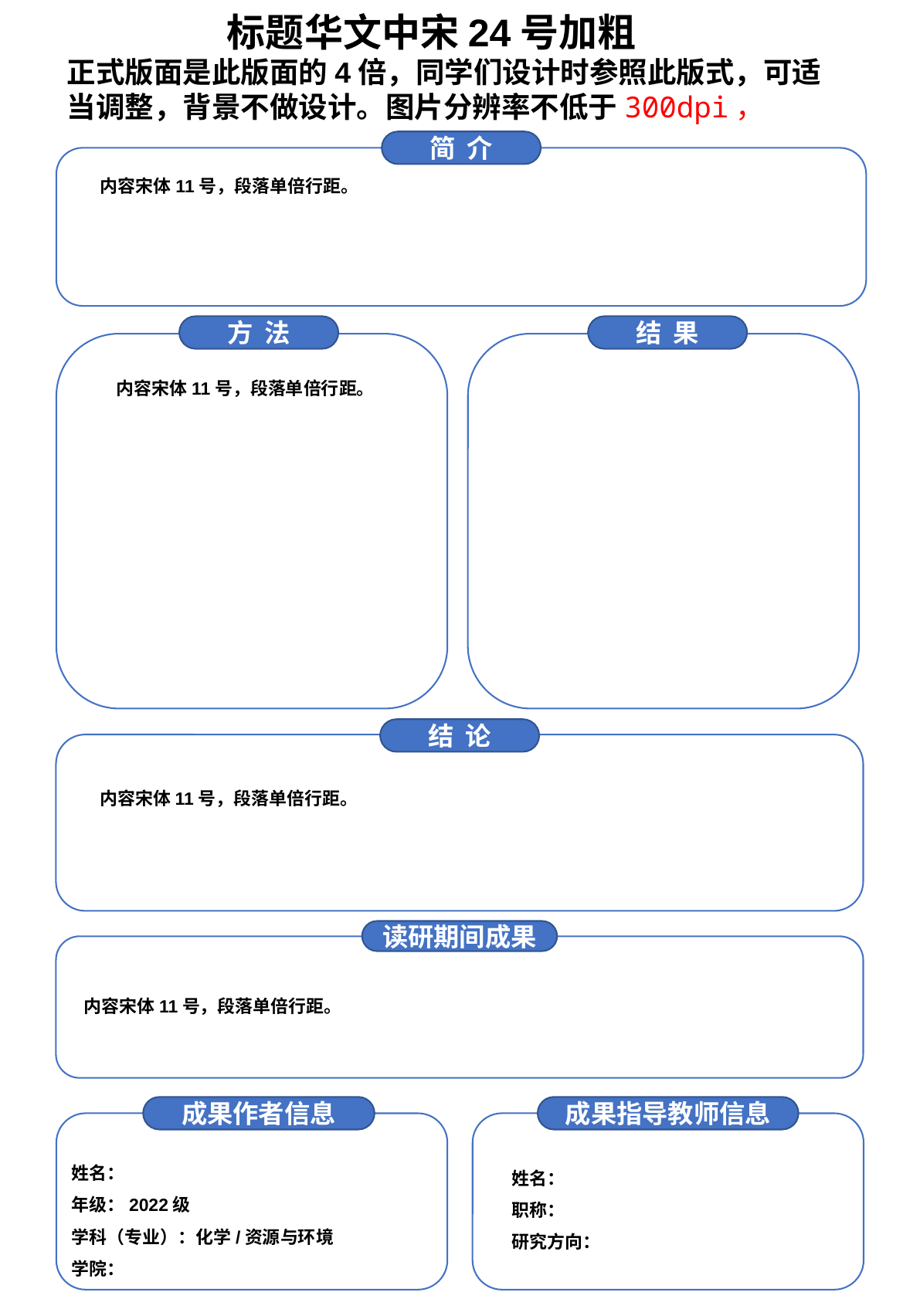

标题华文中宋24号加粗
正式版面是此版面的4倍，同学们设计时参照此版式，可适当调整，背景不做设计。图片分辨率不低于300dpi，
简  介

简介
       内容宋体11号，段落单倍行距。
方  法

结  果

       内容宋体11号，段落单倍行距。
结  论

       内容宋体11号，段落单倍行距。
读研期间成果

       内容宋体11号，段落单倍行距。
成果作者信息

成果指导教师信息

姓名：
年级：2022级
学科（专业）：化学/资源与环境
学院：
姓名：
职称：
研究方向：